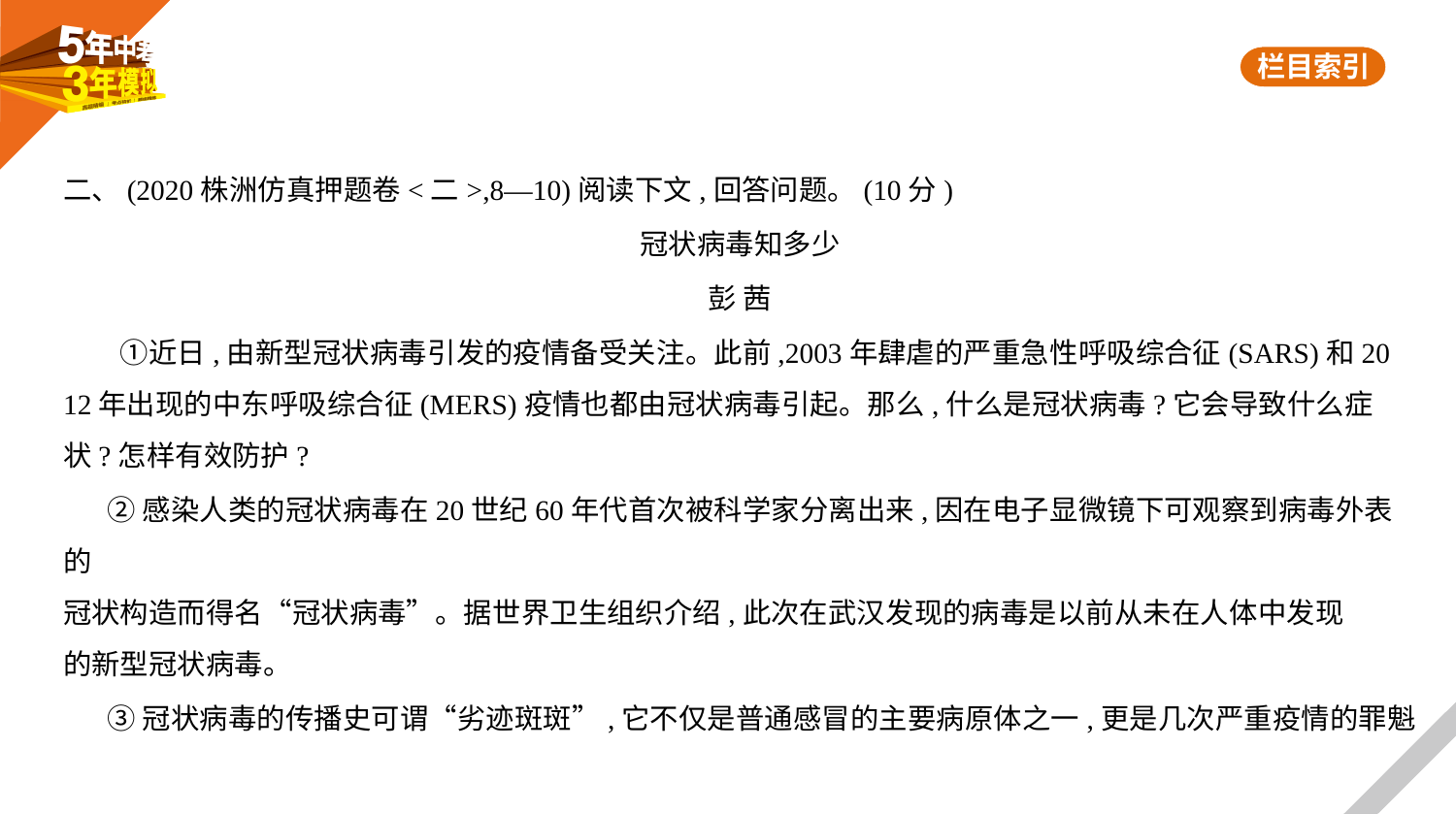

二、(2020株洲仿真押题卷<二>,8—10)阅读下文,回答问题。(10分)
冠状病毒知多少
彭 茜
　　①近日,由新型冠状病毒引发的疫情备受关注。此前,2003年肆虐的严重急性呼吸综合征(SARS)和20
12年出现的中东呼吸综合征(MERS)疫情也都由冠状病毒引起。那么,什么是冠状病毒?它会导致什么症
状?怎样有效防护?
       ②感染人类的冠状病毒在20世纪60年代首次被科学家分离出来,因在电子显微镜下可观察到病毒外表的
冠状构造而得名“冠状病毒”。据世界卫生组织介绍,此次在武汉发现的病毒是以前从未在人体中发现
的新型冠状病毒。
       ③冠状病毒的传播史可谓“劣迹斑斑”,它不仅是普通感冒的主要病原体之一,更是几次严重疫情的罪魁